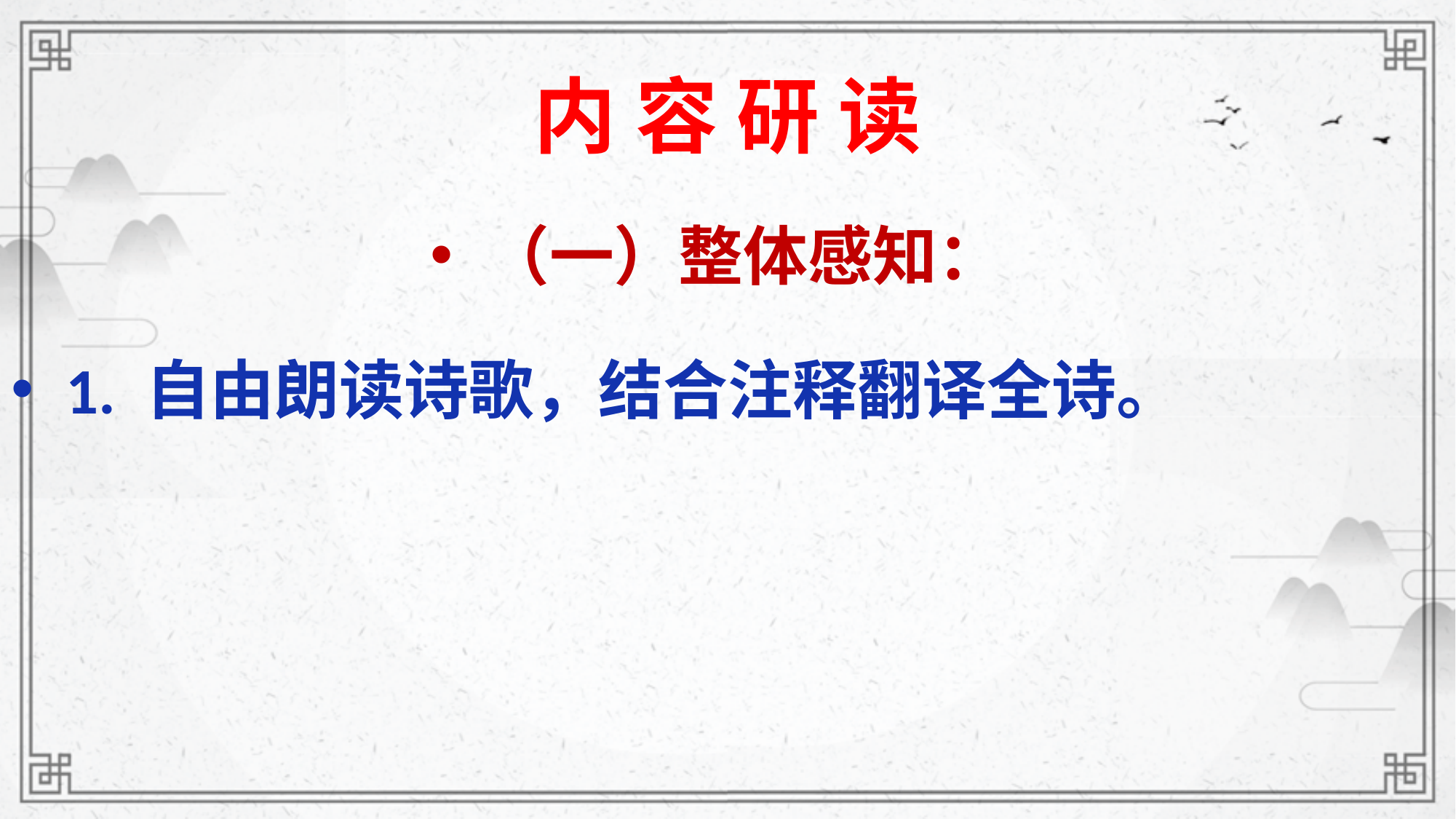

# 内 容 研 读
（一）整体感知：
1. 自由朗读诗歌，结合注释翻译全诗。